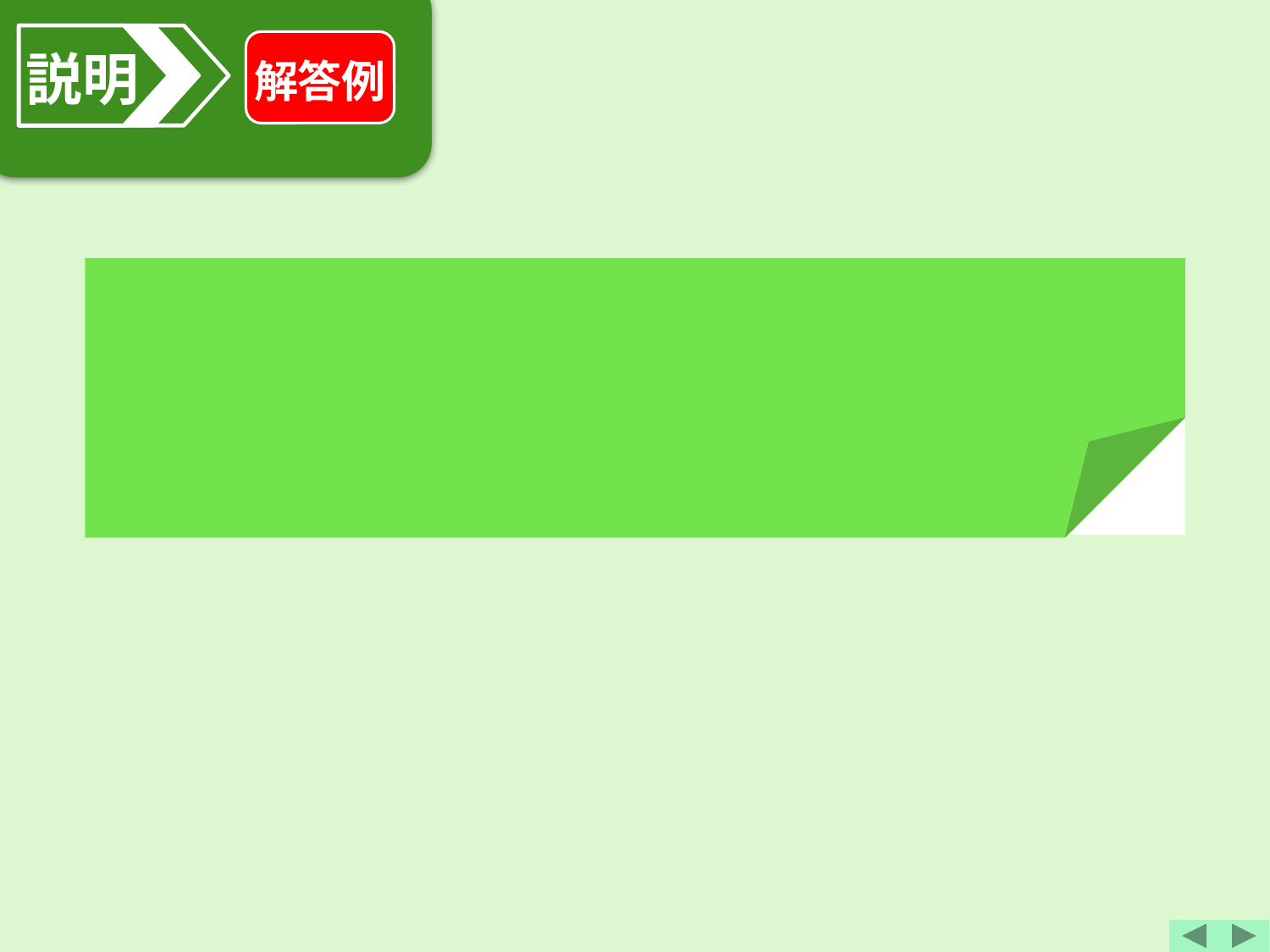

説明
解答例

　清は抵抗して戦争を行ったのに対し、日本は開国して欧米を受容した。この違いは、オランダからの情報により、欧米諸国の軍事力などに対する認識に差があったことによる。